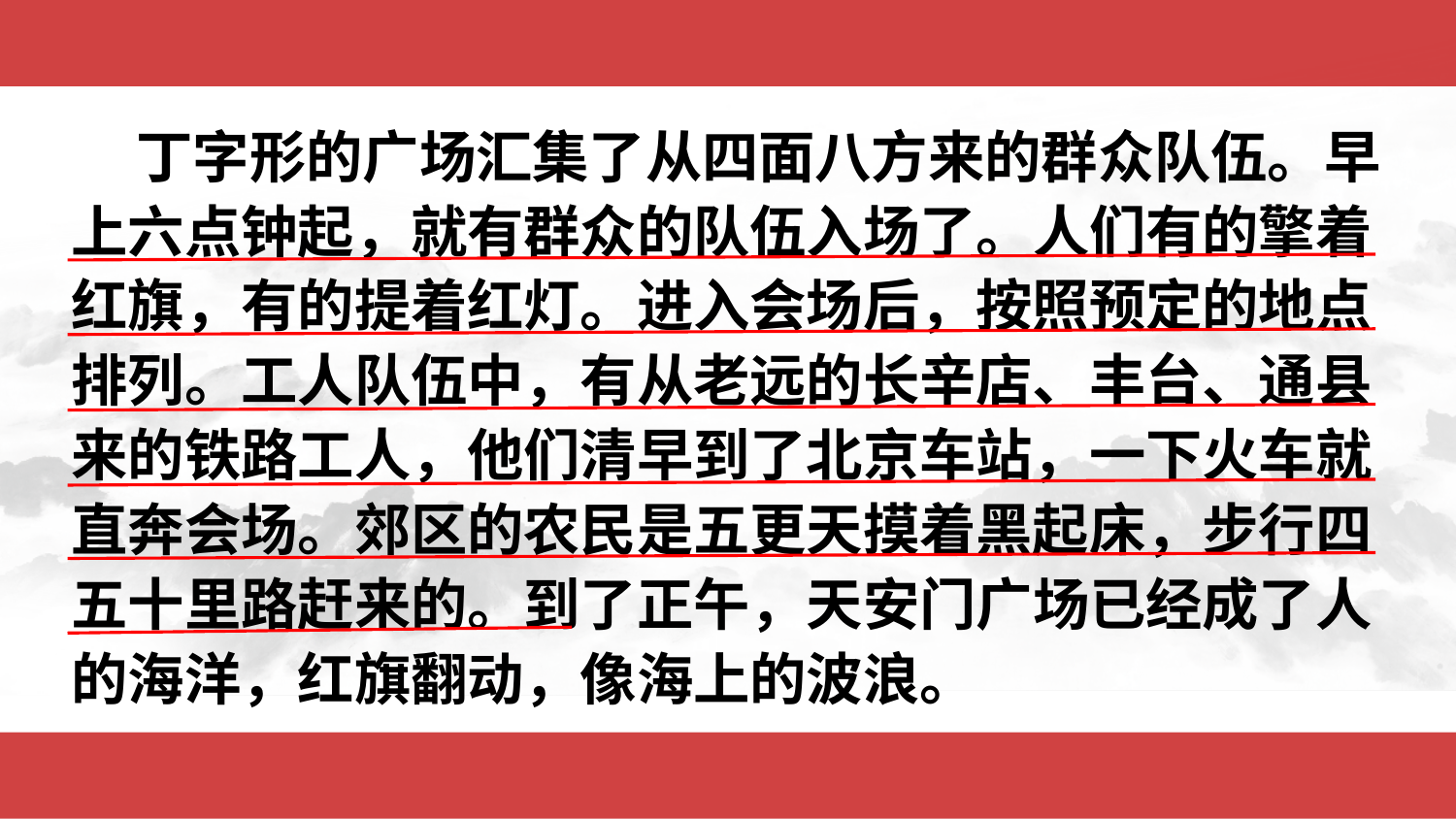

丁字形的广场汇集了从四面八方来的群众队伍。早上六点钟起，就有群众的队伍入场了。人们有的擎着红旗，有的提着红灯。进入会场后，按照预定的地点排列。工人队伍中，有从老远的长辛店、丰台、通县来的铁路工人，他们清早到了北京车站，一下火车就直奔会场。郊区的农民是五更天摸着黑起床，步行四五十里路赶来的。到了正午，天安门广场已经成了人的海洋，红旗翻动，像海上的波浪。